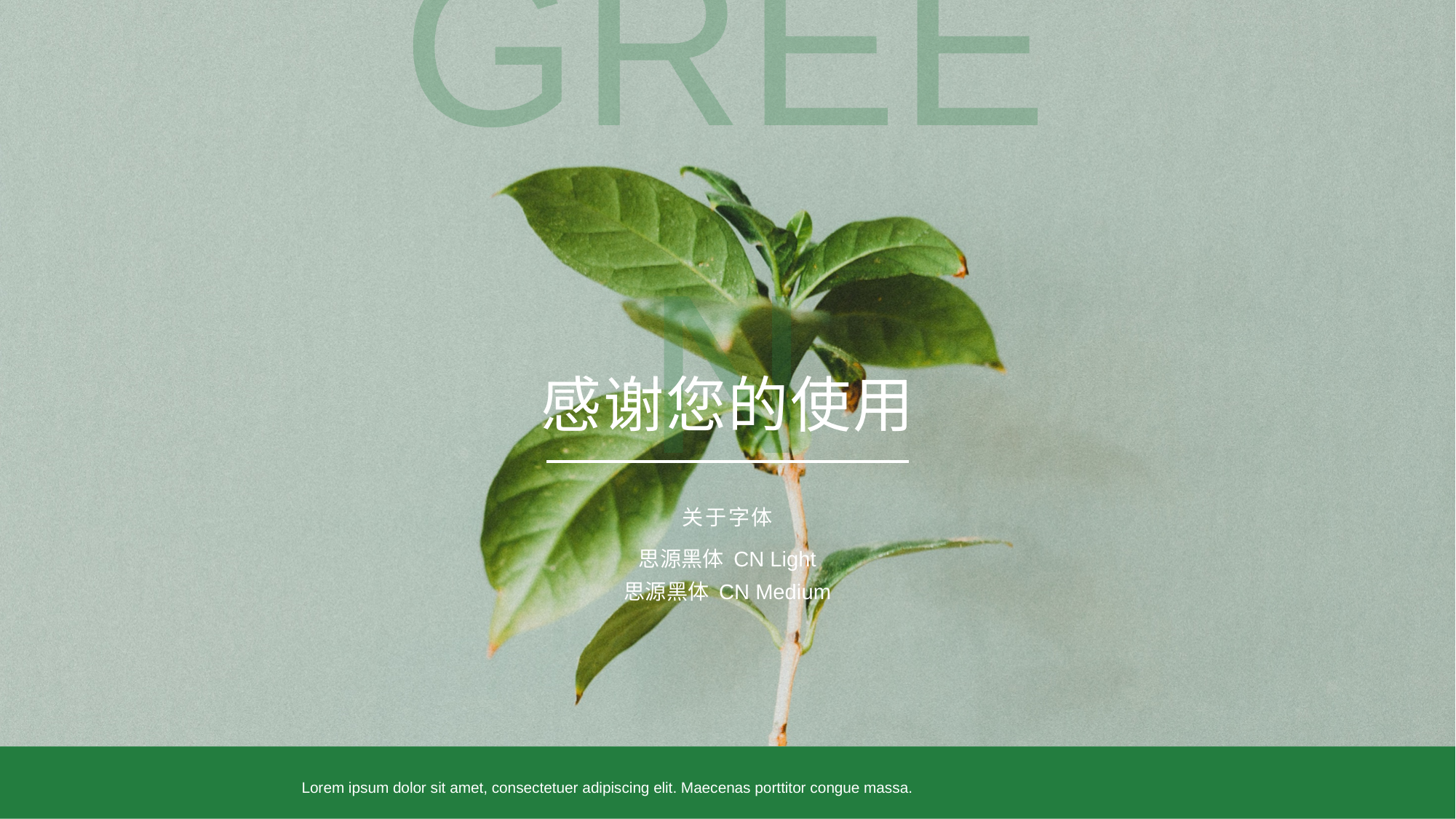

GREEN

感谢您的使用
关于字体
思源黑体 CN Light
思源黑体 CN Medium

Lorem ipsum dolor sit amet, consectetuer adipiscing elit. Maecenas porttitor congue massa.